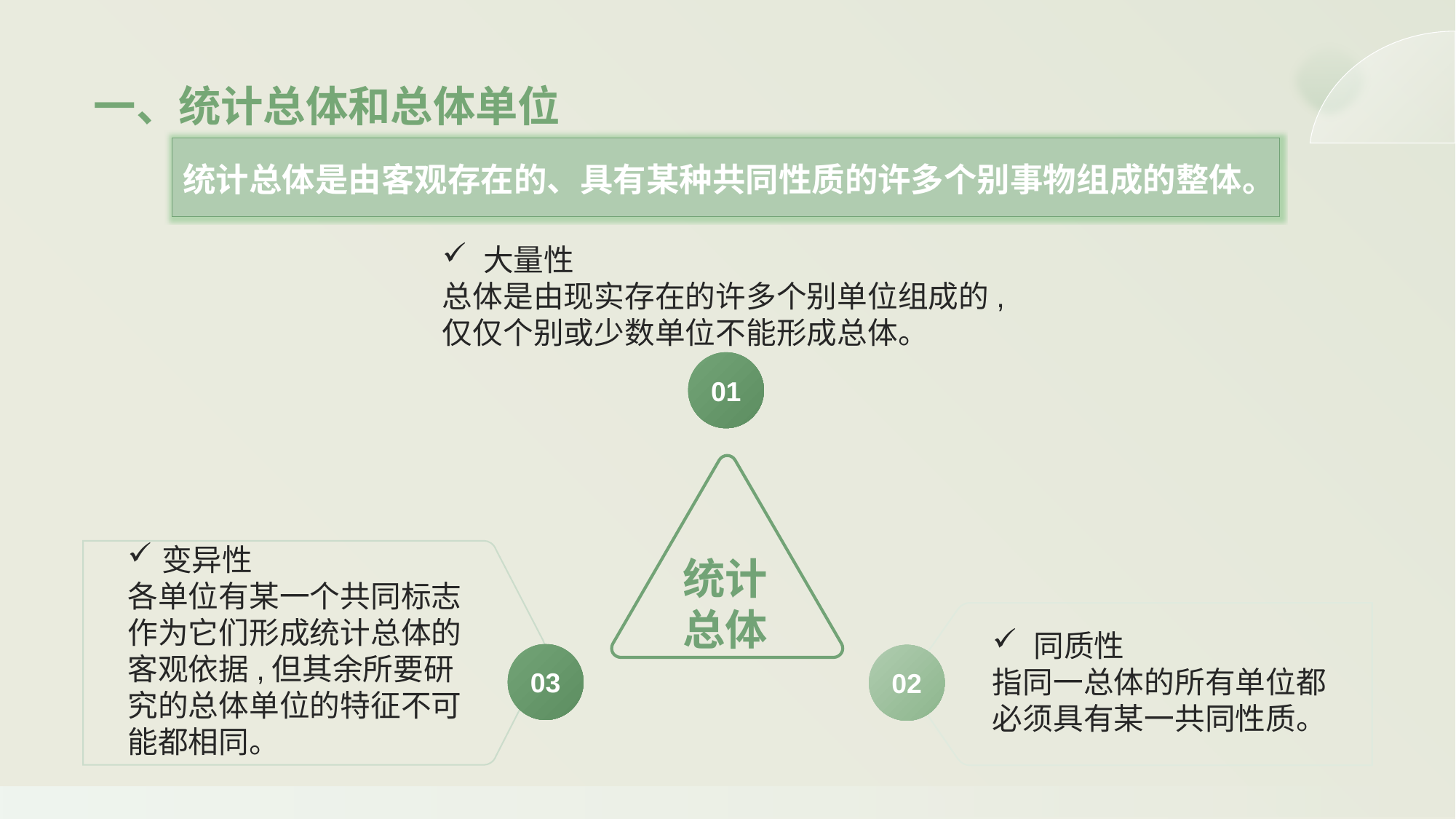

一、统计总体和总体单位
统计总体是由客观存在的、具有某种共同性质的许多个别事物组成的整体。
大量性
总体是由现实存在的许多个别单位组成的,仅仅个别或少数单位不能形成总体。

01
统计总体
变异性
各单位有某一个共同标志作为它们形成统计总体的客观依据,但其余所要研究的总体单位的特征不可能都相同。
同质性
指同一总体的所有单位都必须具有某一共同性质。
03
02